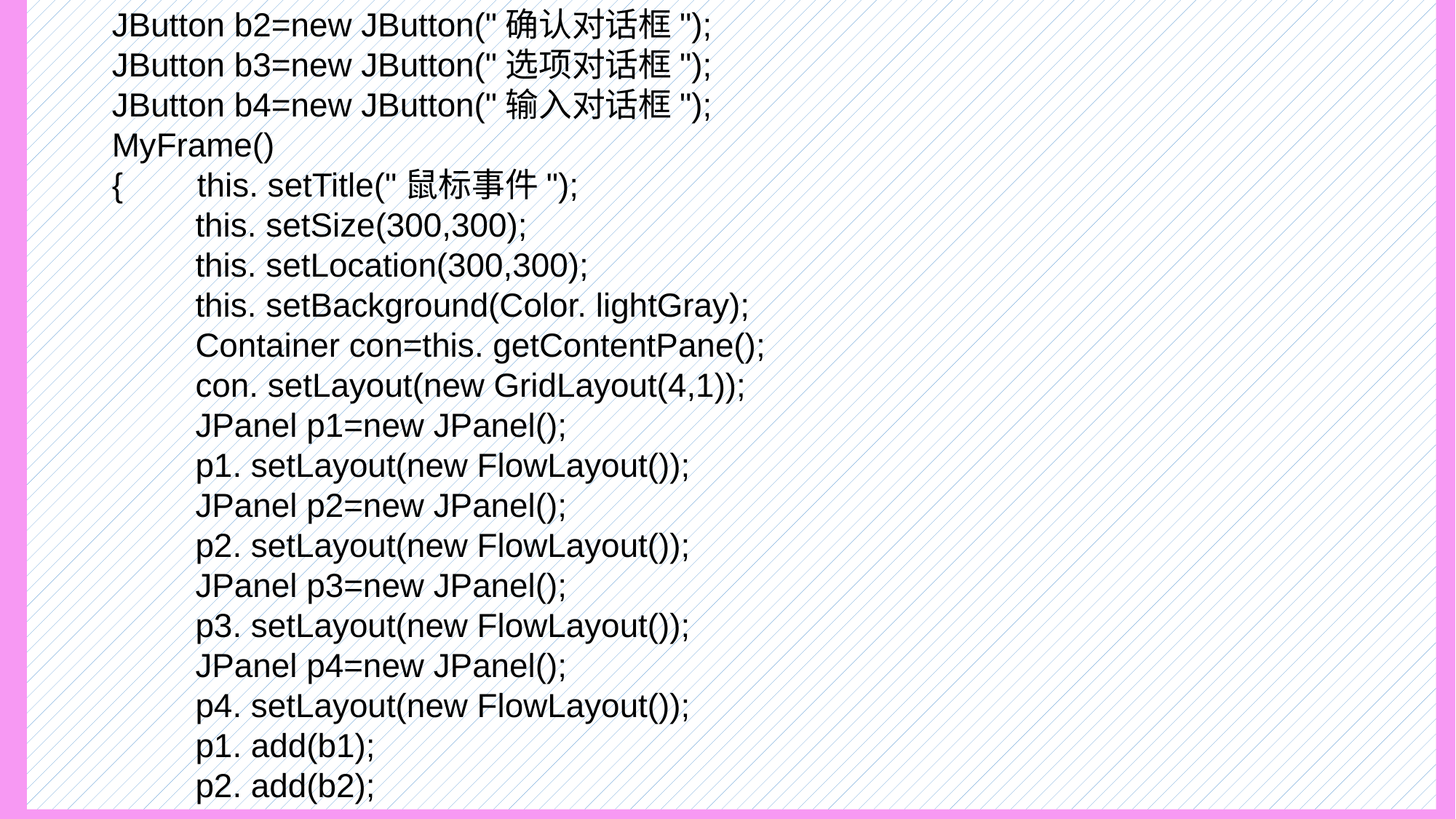

JButton b2=new JButton("确认对话框");
        JButton b3=new JButton("选项对话框");
        JButton b4=new JButton("输入对话框");
        MyFrame()
        {        this. setTitle("鼠标事件");
                 this. setSize(300,300);
                 this. setLocation(300,300);
                 this. setBackground(Color. lightGray);
                 Container con=this. getContentPane();
                 con. setLayout(new GridLayout(4,1));
                 JPanel p1=new JPanel();
                 p1. setLayout(new FlowLayout());
                 JPanel p2=new JPanel();
                 p2. setLayout(new FlowLayout());
                 JPanel p3=new JPanel();
                 p3. setLayout(new FlowLayout());
                 JPanel p4=new JPanel();
                 p4. setLayout(new FlowLayout());
                 p1. add(b1);
                 p2. add(b2);